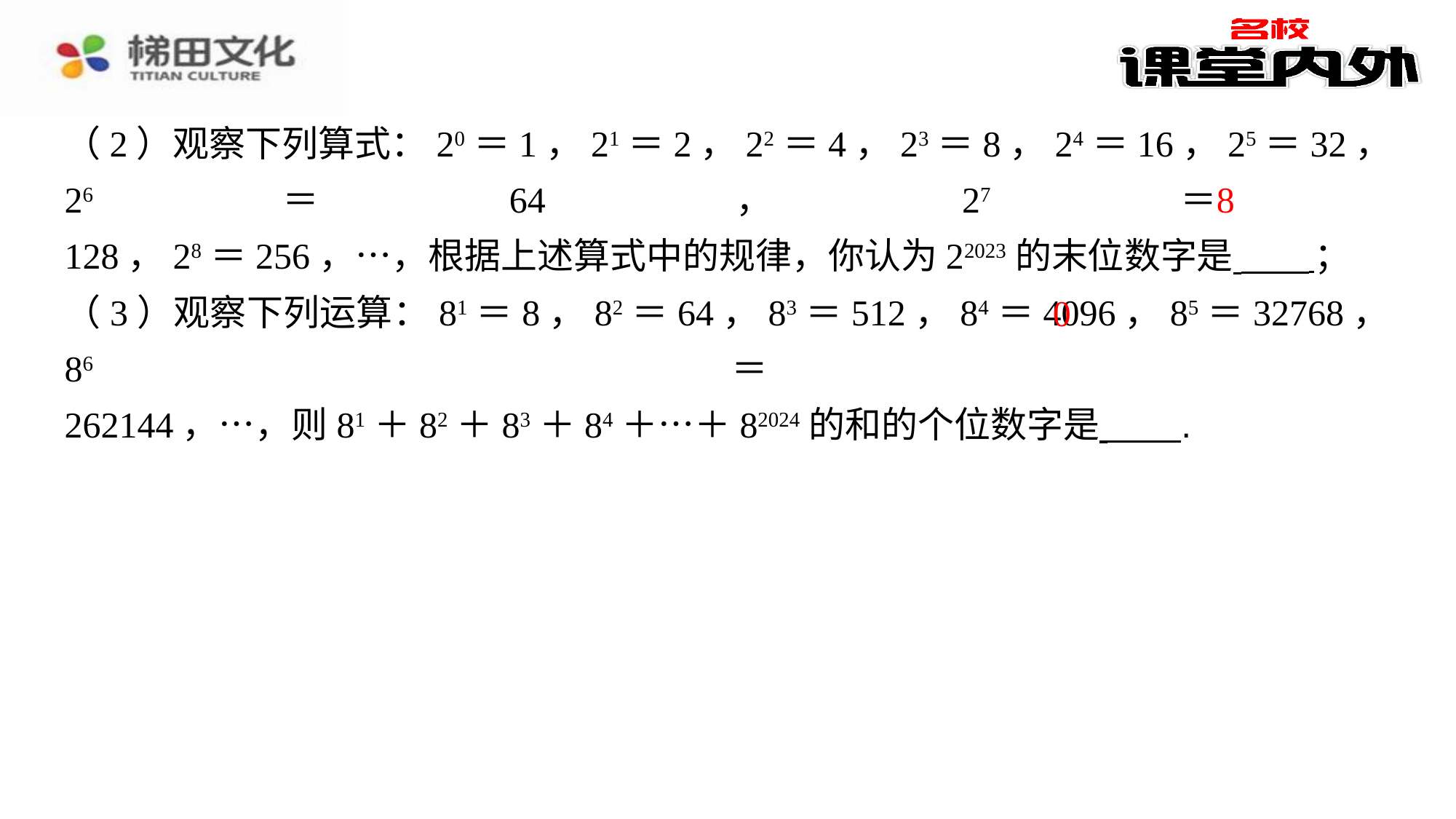

（2）观察下列算式：20＝1，21＝2，22＝4，23＝8，24＝16，25＝32，26＝64，27＝
128，28＝256，…，根据上述算式中的规律，你认为22023的末位数字是            ⁠；
（3）观察下列运算：81＝8，82＝64，83＝512，84＝4096，85＝32768，86＝
262144，…，则81＋82＋83＋84＋…＋82024的和的个位数字是            ⁠.
8
0